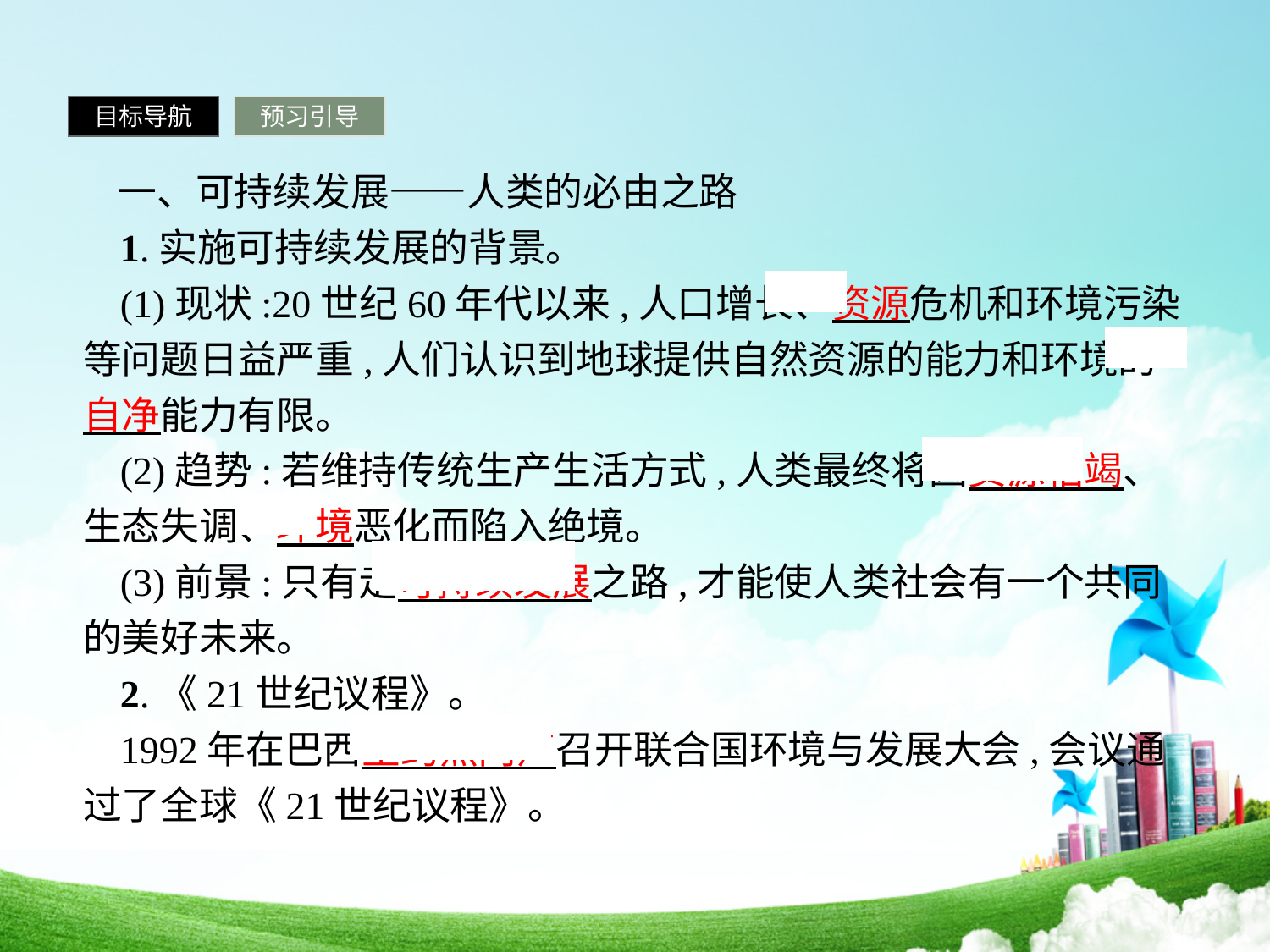

目标导航
预习引导
   一、可持续发展——人类的必由之路
1.实施可持续发展的背景。
(1)现状:20世纪60年代以来,人口增长、资源危机和环境污染等问题日益严重,人们认识到地球提供自然资源的能力和环境的自净能力有限。
(2)趋势:若维持传统生产生活方式,人类最终将因资源枯竭、生态失调、环境恶化而陷入绝境。
(3)前景:只有走可持续发展之路,才能使人类社会有一个共同的美好未来。
2.《21世纪议程》。
1992年在巴西里约热内卢召开联合国环境与发展大会,会议通过了全球《21世纪议程》。